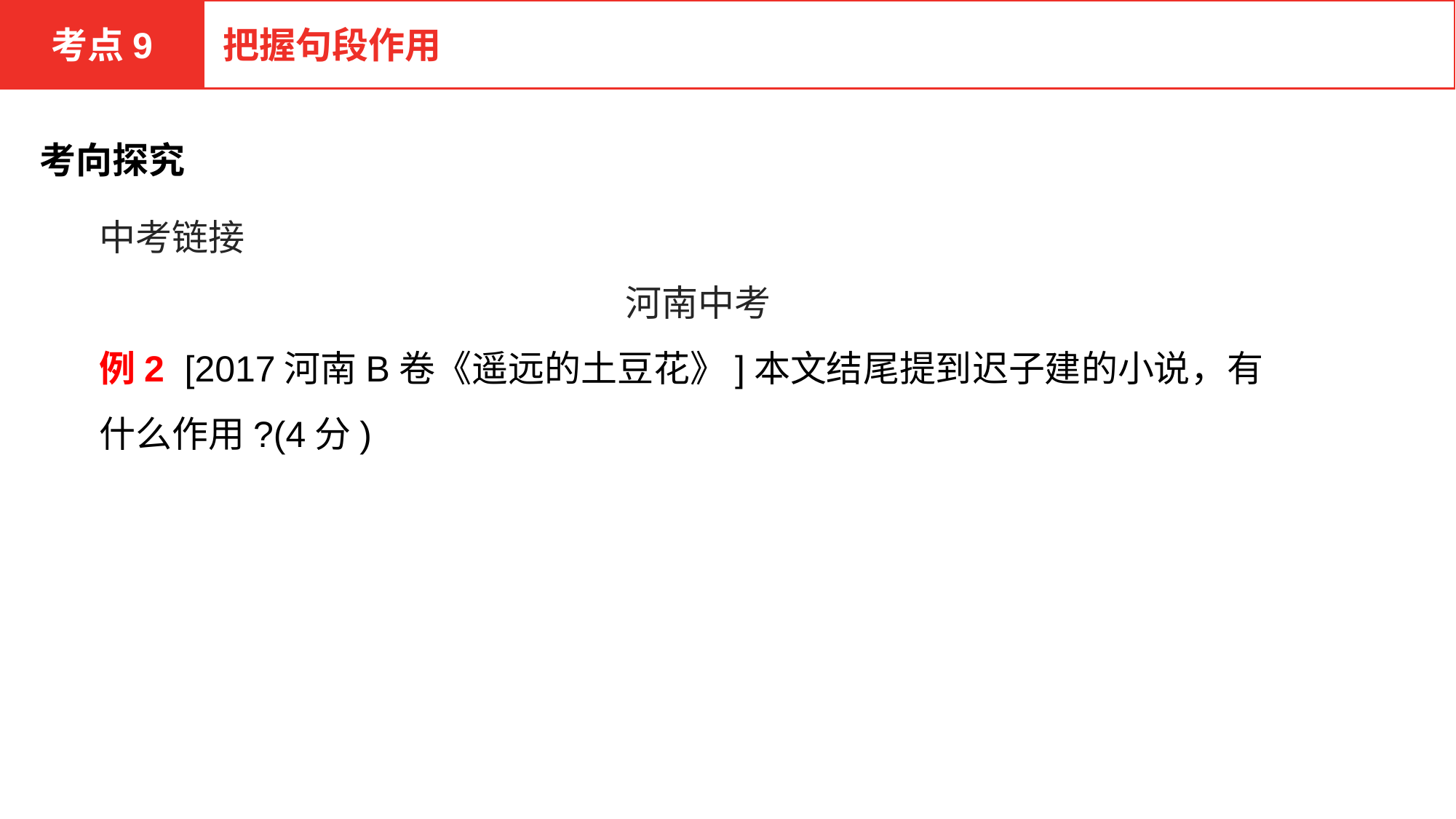

考点9
把握句段作用
考向探究
中考链接
河南中考
例2  [2017河南B卷《遥远的土豆花》]本文结尾提到迟子建的小说，有什么作用?(4分)